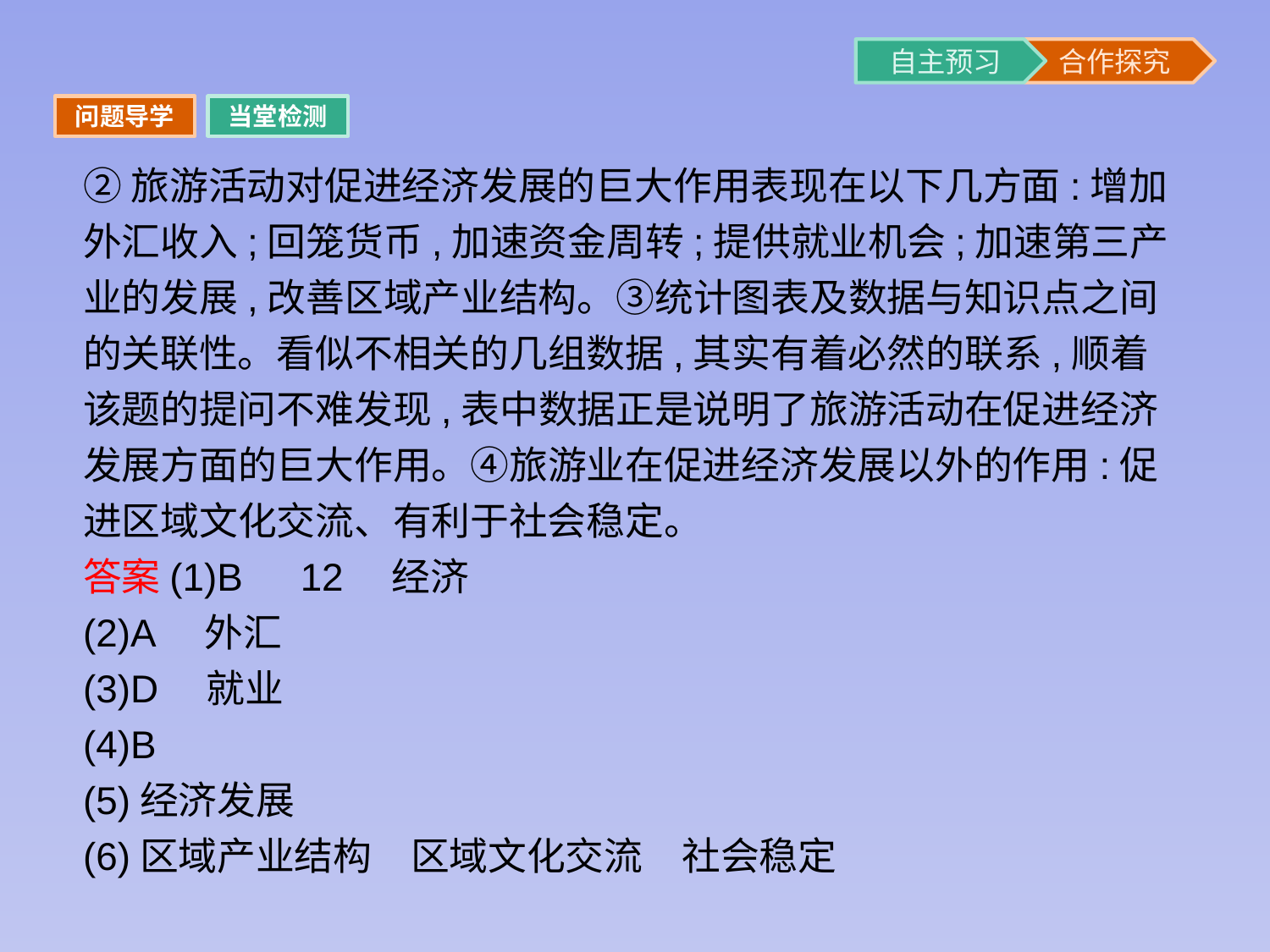

问题导学
当堂检测
②旅游活动对促进经济发展的巨大作用表现在以下几方面:增加外汇收入;回笼货币,加速资金周转;提供就业机会;加速第三产业的发展,改善区域产业结构。③统计图表及数据与知识点之间的关联性。看似不相关的几组数据,其实有着必然的联系,顺着该题的提问不难发现,表中数据正是说明了旅游活动在促进经济发展方面的巨大作用。④旅游业在促进经济发展以外的作用:促进区域文化交流、有利于社会稳定。
答案(1)B　12　经济
(2)A　外汇
(3)D　就业
(4)B
(5)经济发展
(6)区域产业结构　区域文化交流　社会稳定